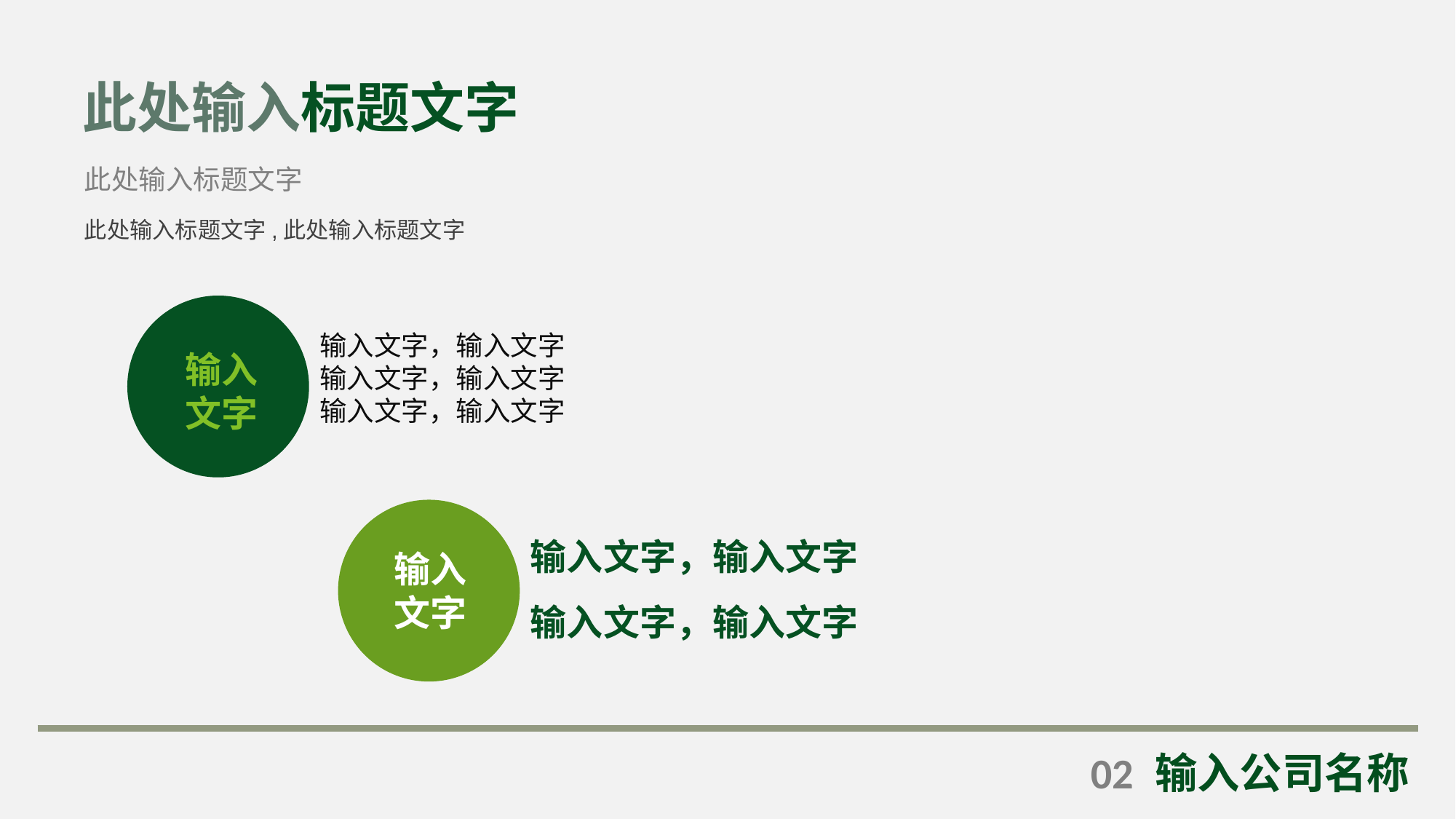

此处输入标题文字
此处输入标题文字
此处输入标题文字,此处输入标题文字

输入文字，输入文字
输入文字，输入文字
输入文字，输入文字
输入
文字

输入文字，输入文字
输入文字，输入文字
输入
文字
02
输入公司名称